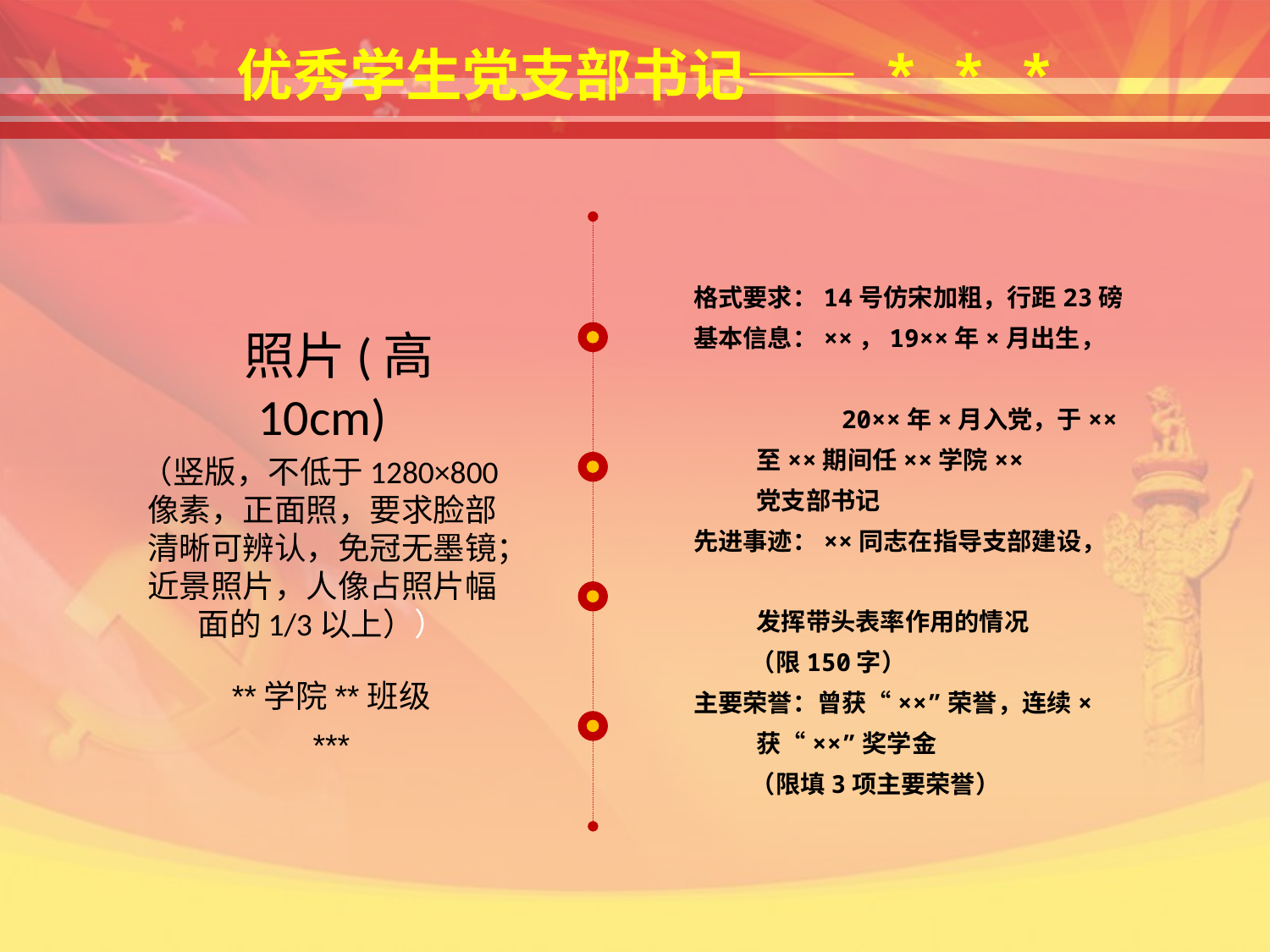

优秀学生党支部书记—— * * *

   照片(高10cm)
（竖版，不低于1280×800像素，正面照，要求脸部清晰可辨认，免冠无墨镜；近景照片，人像占照片幅面的1/3以上））

格式要求：14号仿宋加粗，行距23磅
基本信息：××，19××年×月出生，
          20××年×月入党，于××
          至××期间任××学院××
          党支部书记
先进事迹：××同志在指导支部建设，
          发挥带头表率作用的情况
         （限150字）
主要荣誉：曾获“××”荣誉，连续×
          获“××”奖学金
         （限填3项主要荣誉）

**学院**班级
***